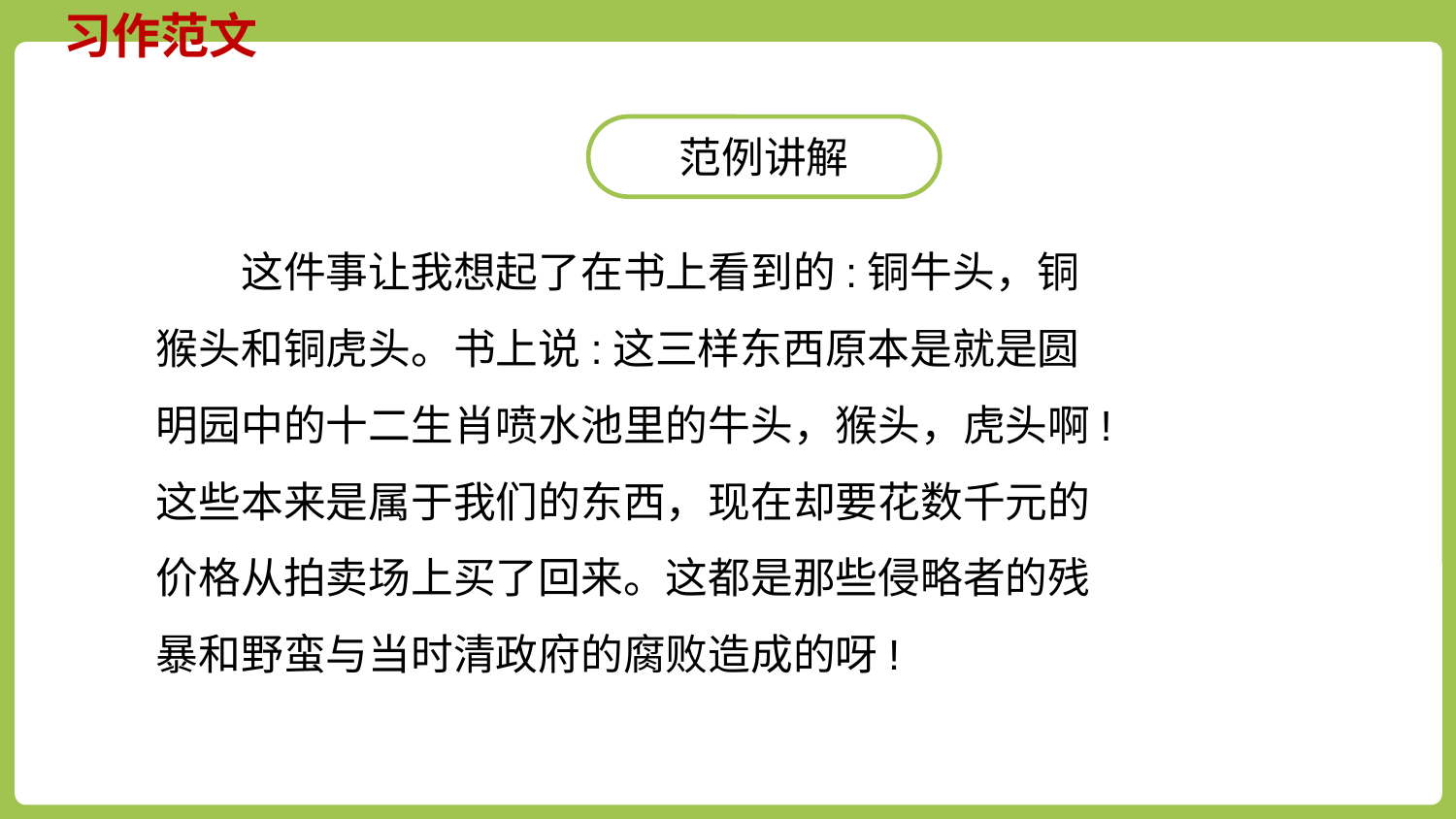

习作范文
范例讲解

这件事让我想起了在书上看到的:铜牛头，铜猴头和铜虎头。书上说:这三样东西原本是就是圆明园中的十二生肖喷水池里的牛头，猴头，虎头啊!这些本来是属于我们的东西，现在却要花数千元的价格从拍卖场上买了回来。这都是那些侵略者的残暴和野蛮与当时清政府的腐败造成的呀!